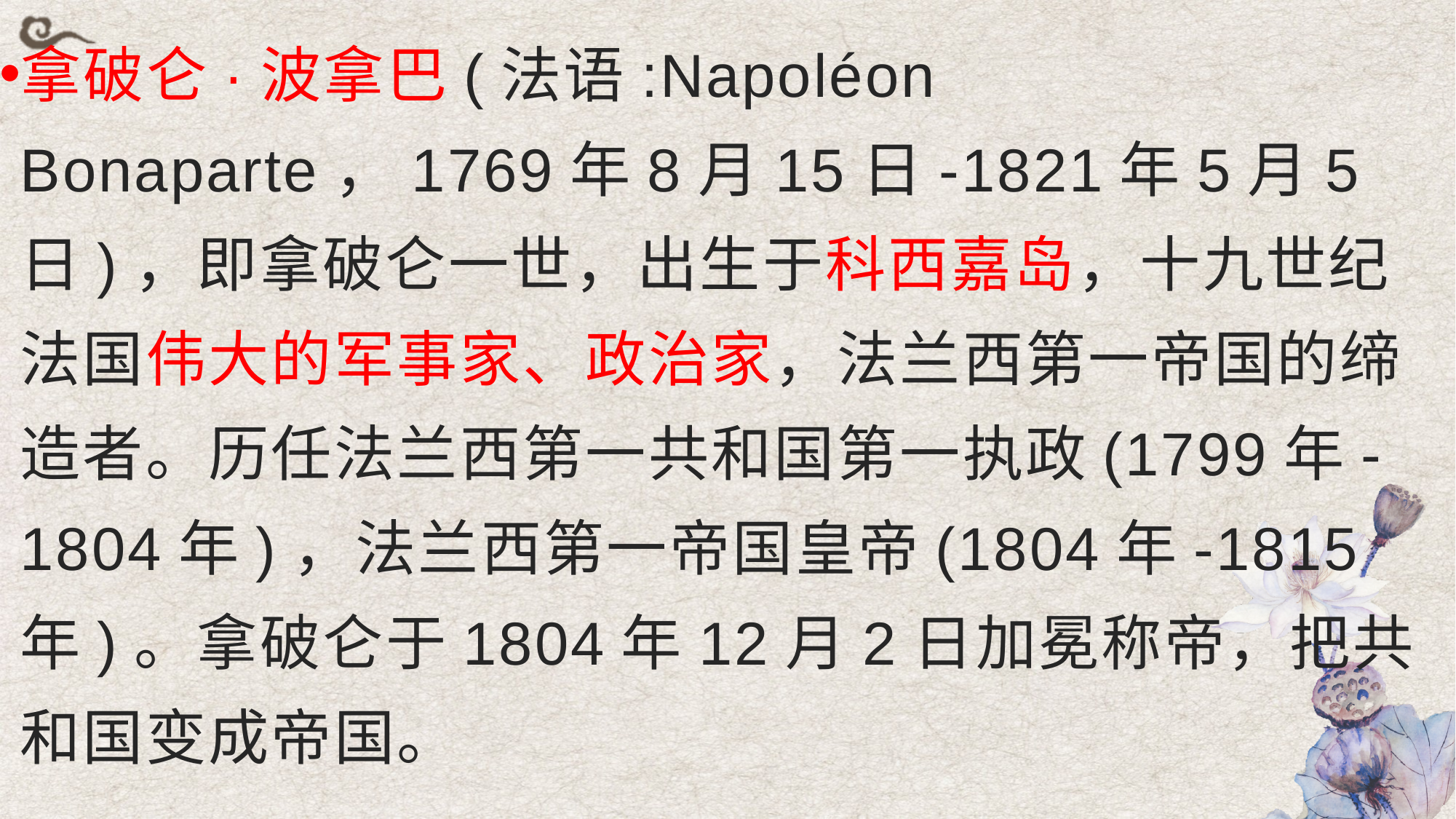

拿破仑·波拿巴(法语:Napoléon Bonaparte，1769年8月15日-1821年5月5日)，即拿破仑一世，出生于科西嘉岛，十九世纪法国伟大的军事家、政治家，法兰西第一帝国的缔造者。历任法兰西第一共和国第一执政(1799年-1804年)，法兰西第一帝国皇帝(1804年-1815年)。拿破仑于1804年12月2日加冕称帝，把共和国变成帝国。
#